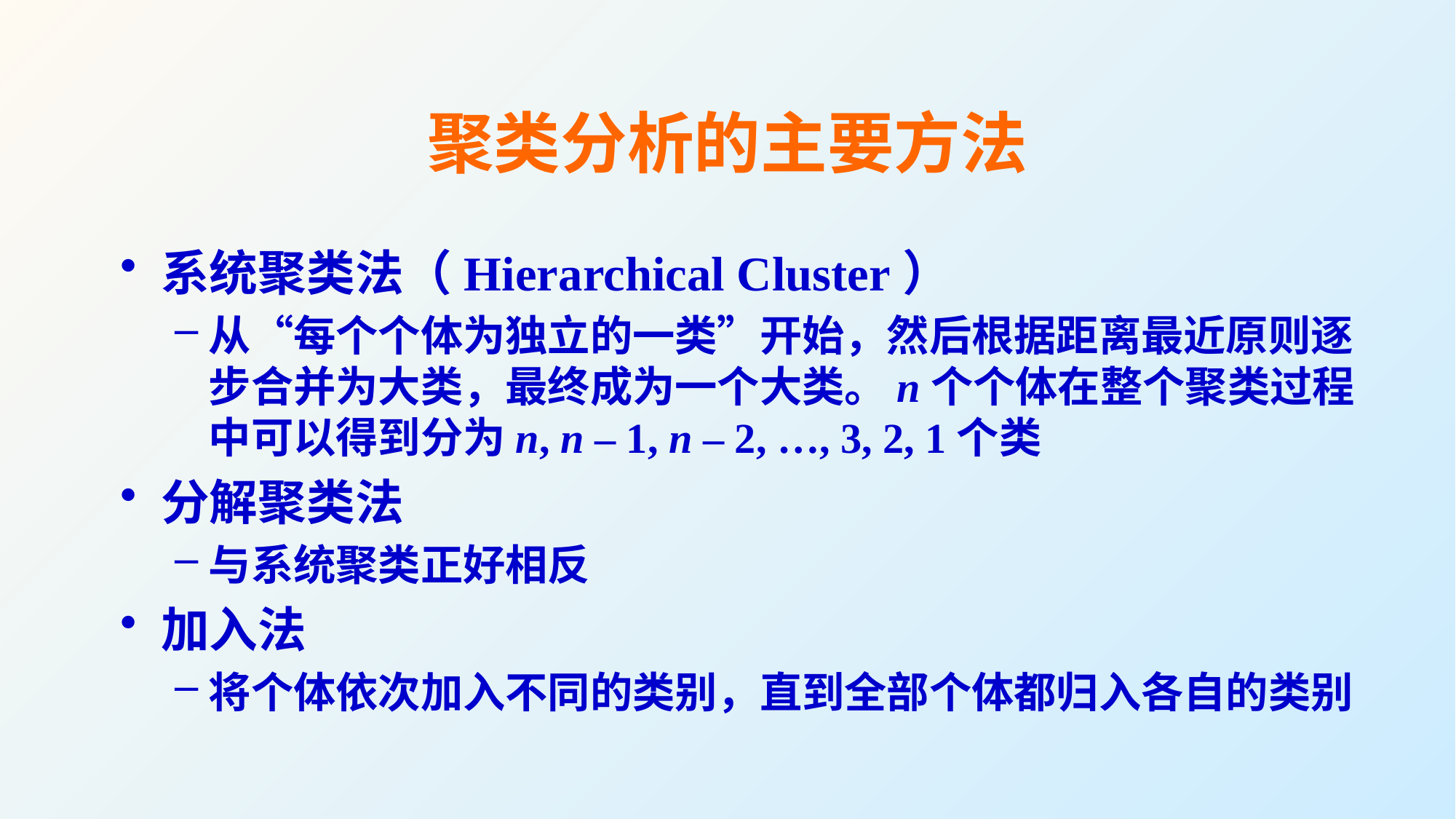

# 聚类分析的主要方法
系统聚类法（Hierarchical Cluster）
从“每个个体为独立的一类”开始，然后根据距离最近原则逐步合并为大类，最终成为一个大类。n个个体在整个聚类过程中可以得到分为n, n – 1, n – 2, …, 3, 2, 1个类
分解聚类法
与系统聚类正好相反
加入法
将个体依次加入不同的类别，直到全部个体都归入各自的类别